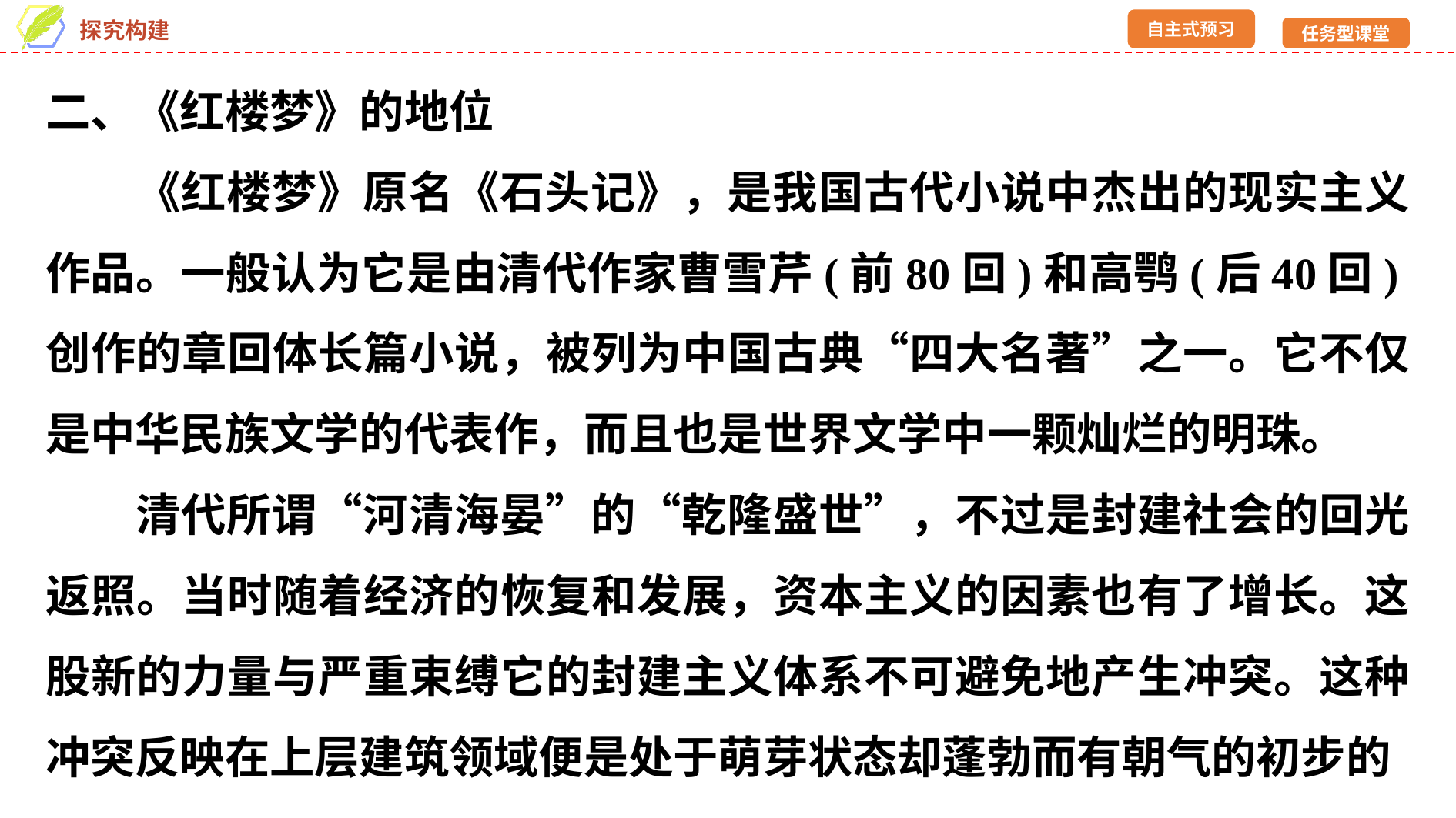

二、《红楼梦》的地位
《红楼梦》原名《石头记》，是我国古代小说中杰出的现实主义作品。一般认为它是由清代作家曹雪芹(前80回)和高鹗(后40回)创作的章回体长篇小说，被列为中国古典“四大名著”之一。它不仅是中华民族文学的代表作，而且也是世界文学中一颗灿烂的明珠。
清代所谓“河清海晏”的“乾隆盛世”，不过是封建社会的回光返照。当时随着经济的恢复和发展，资本主义的因素也有了增长。这股新的力量与严重束缚它的封建主义体系不可避免地产生冲突。这种冲突反映在上层建筑领域便是处于萌芽状态却蓬勃而有朝气的初步的